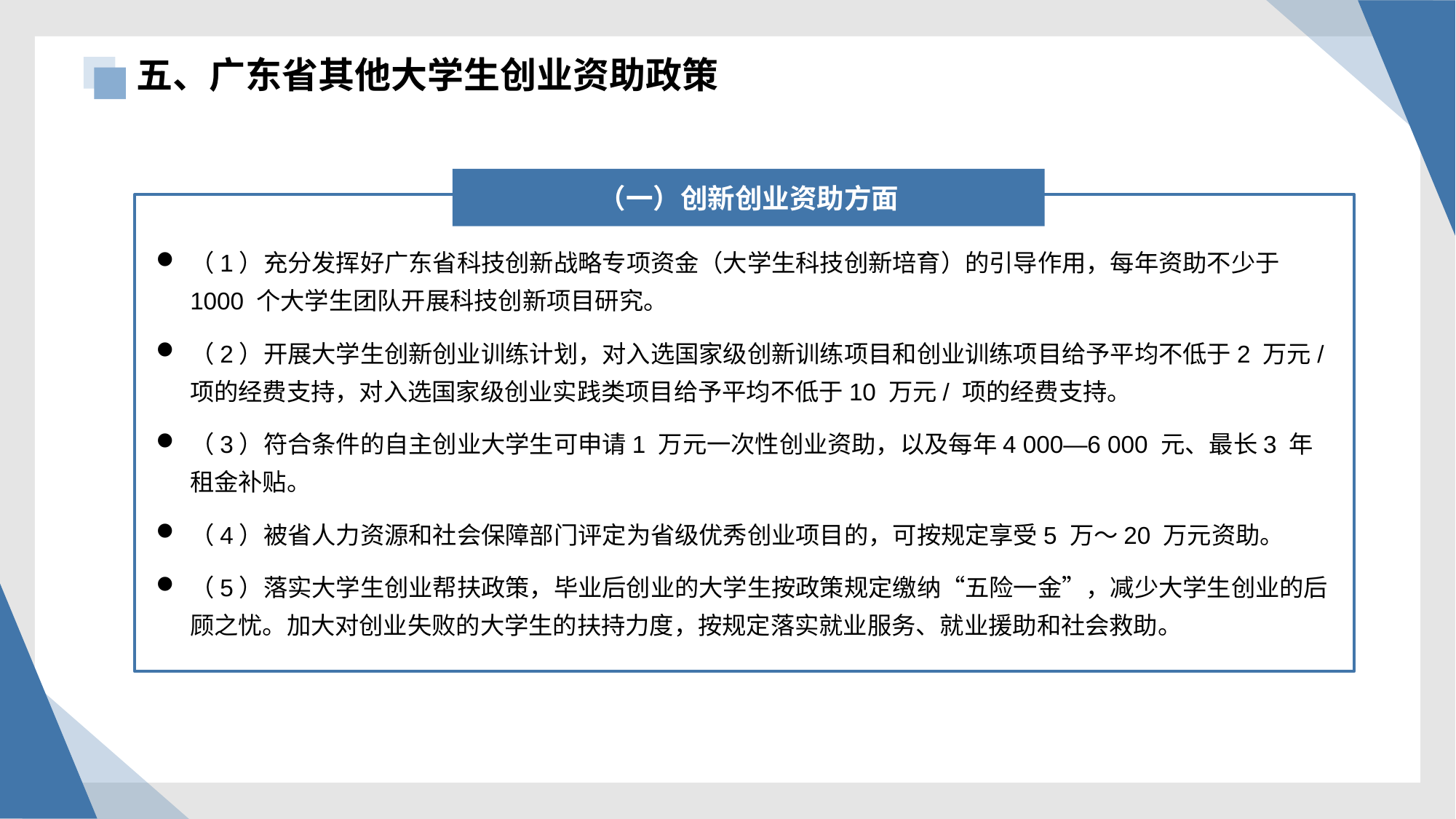

五、广东省其他大学生创业资助政策

（一）创新创业资助方面
（1）充分发挥好广东省科技创新战略专项资金（大学生科技创新培育）的引导作用，每年资助不少于1000 个大学生团队开展科技创新项目研究。
（2）开展大学生创新创业训练计划，对入选国家级创新训练项目和创业训练项目给予平均不低于2 万元/ 项的经费支持，对入选国家级创业实践类项目给予平均不低于10 万元/ 项的经费支持。
（3）符合条件的自主创业大学生可申请1 万元一次性创业资助，以及每年4 000—6 000 元、最长3 年租金补贴。
（4）被省人力资源和社会保障部门评定为省级优秀创业项目的，可按规定享受5 万～20 万元资助。
（5）落实大学生创业帮扶政策，毕业后创业的大学生按政策规定缴纳“五险一金”，减少大学生创业的后顾之忧。加大对创业失败的大学生的扶持力度，按规定落实就业服务、就业援助和社会救助。